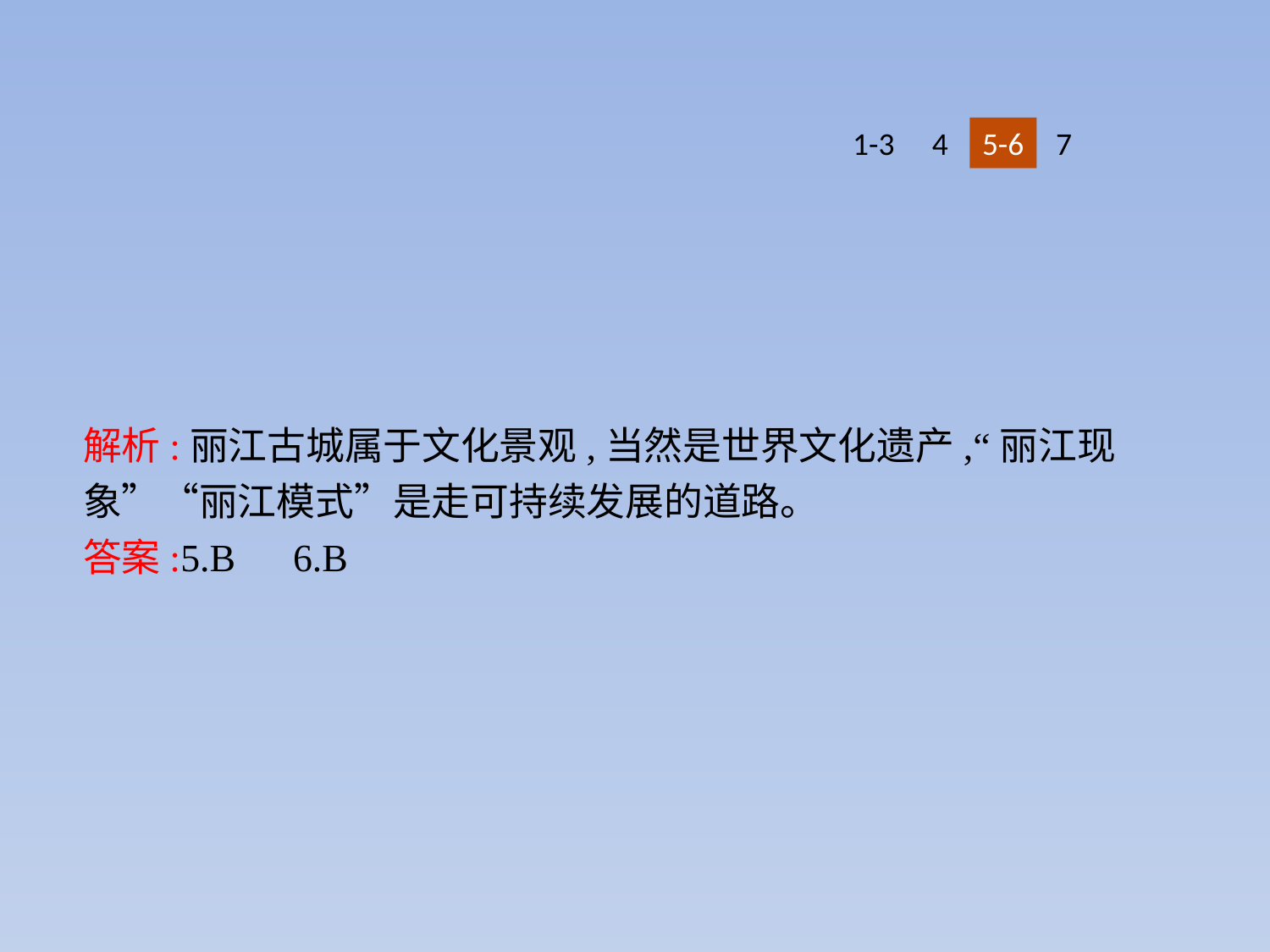

1-3
4
5-6
7
解析:丽江古城属于文化景观,当然是世界文化遗产,“丽江现象”“丽江模式”是走可持续发展的道路。
答案:5.B　6.B